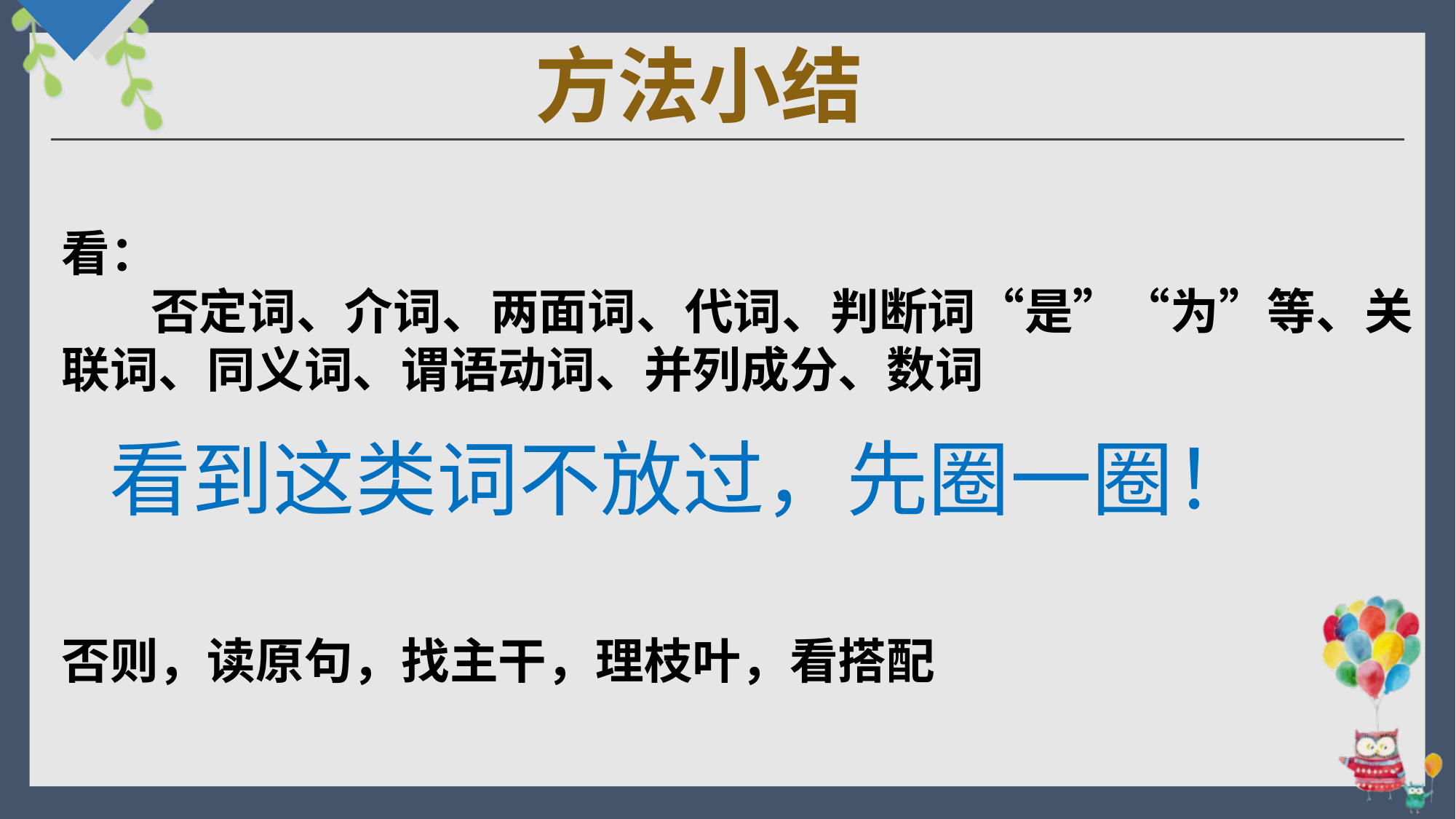

方法小结

#
看：
       否定词、介词、两面词、代词、判断词“是”“为”等、关联词、同义词、谓语动词、并列成分、数词

否则，读原句，找主干，理枝叶，看搭配
看到这类词不放过，先圈一圈！